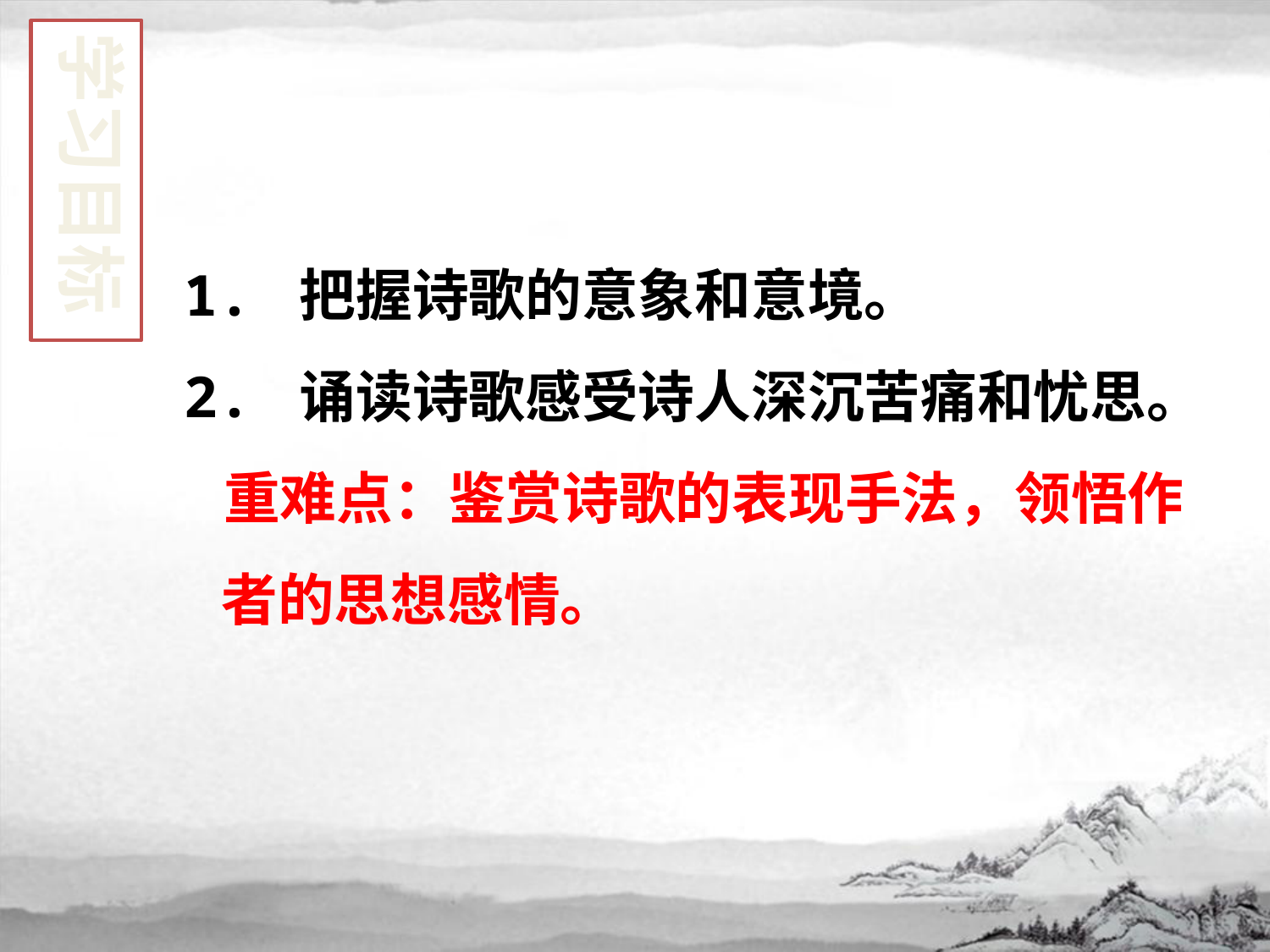

学习目标
1. 把握诗歌的意象和意境。
2. 诵读诗歌感受诗人深沉苦痛和忧思。
  重难点：鉴赏诗歌的表现手法，领悟作者的思想感情。